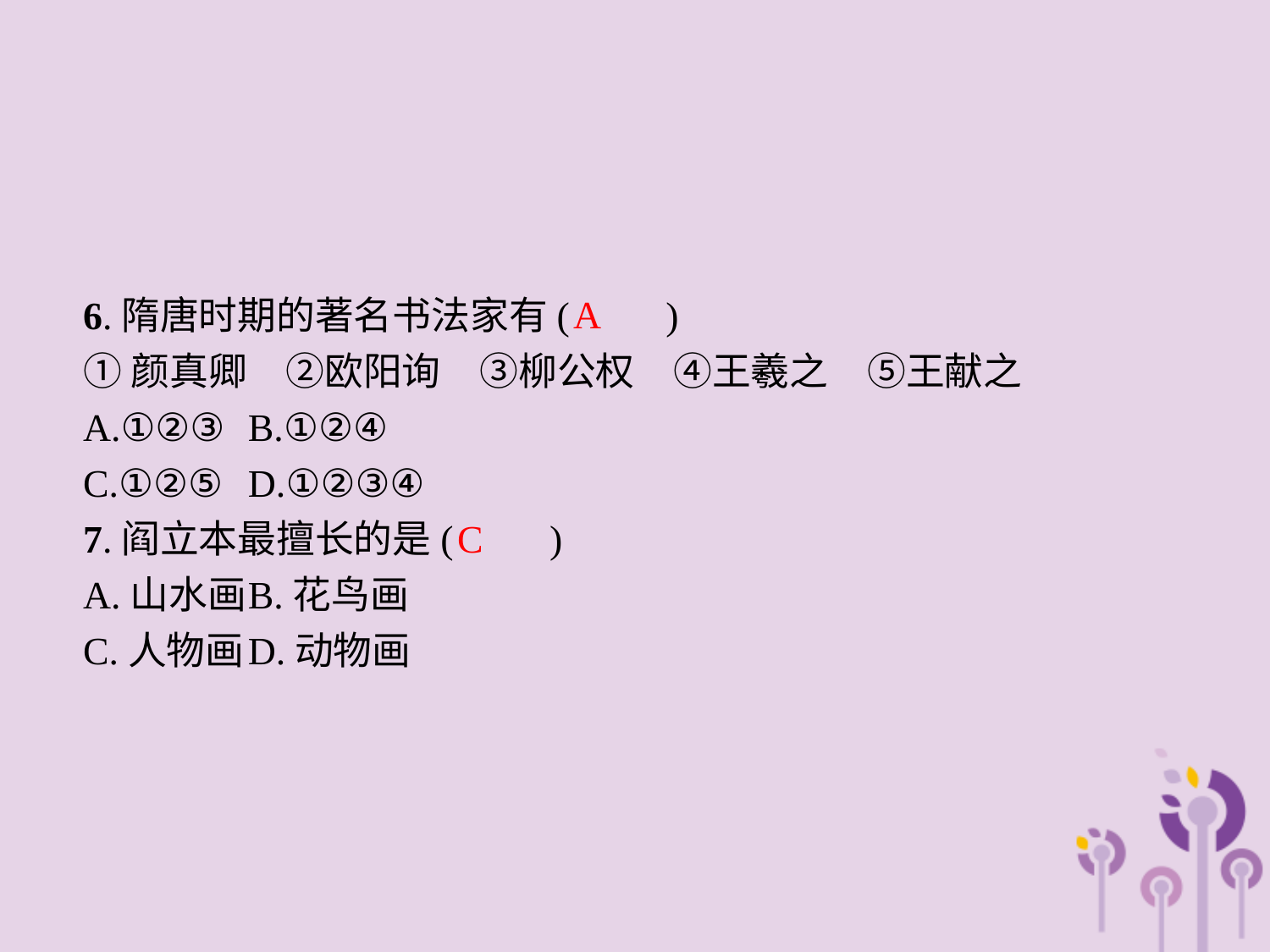

A
6.隋唐时期的著名书法家有(　　)
①颜真卿　②欧阳询　③柳公权　④王羲之　⑤王献之
A.①②③	B.①②④
C.①②⑤	D.①②③④
7.阎立本最擅长的是(　　)
A.山水画	B.花鸟画
C.人物画	D.动物画
C